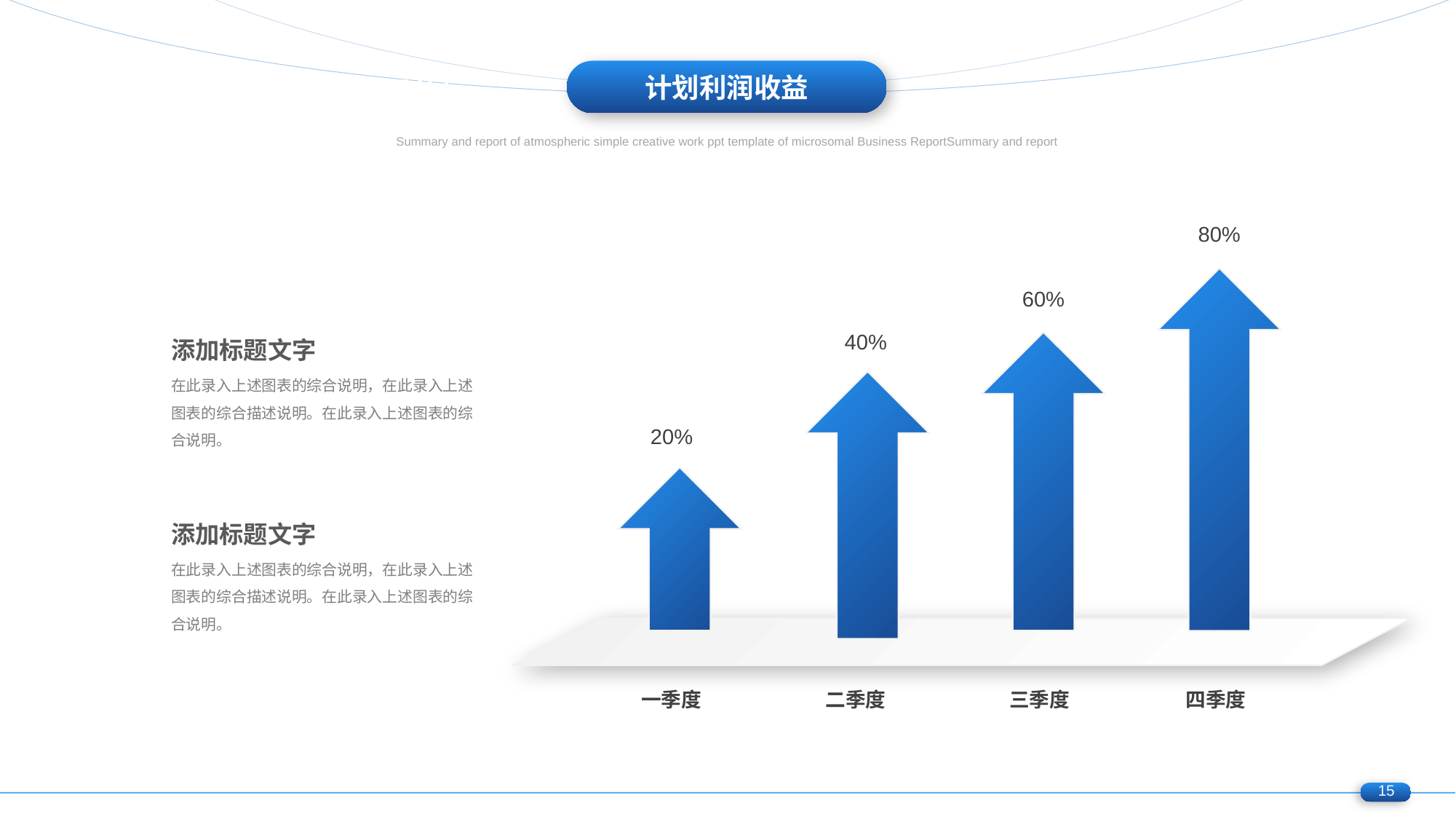

计划利润收益
项目数据汇报
80%

60%
40%
添加标题文字
在此录入上述图表的综合说明，在此录入上述图表的综合描述说明。在此录入上述图表的综合说明。

20%

添加标题文字
在此录入上述图表的综合说明，在此录入上述图表的综合描述说明。在此录入上述图表的综合说明。

一季度
二季度
三季度
四季度